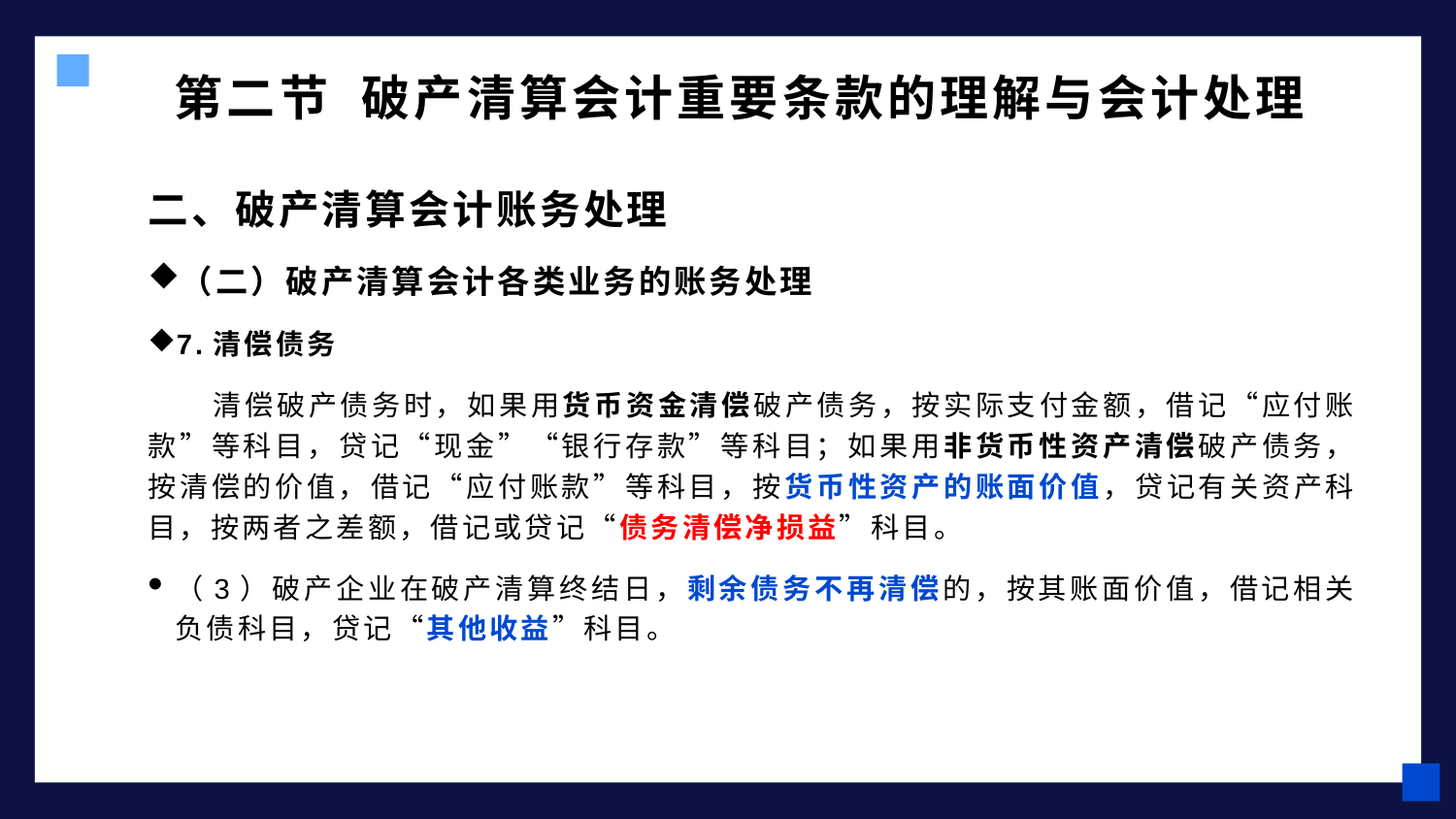

# 第二节  破产清算会计重要条款的理解与会计处理
二、破产清算会计账务处理
（二）破产清算会计各类业务的账务处理
7.清偿债务
      清偿破产债务时，如果用货币资金清偿破产债务，按实际支付金额，借记“应付账款”等科目，贷记“现金”“银行存款”等科目；如果用非货币性资产清偿破产债务，按清偿的价值，借记“应付账款”等科目，按货币性资产的账面价值，贷记有关资产科目，按两者之差额，借记或贷记“债务清偿净损益”科目。
（3）破产企业在破产清算终结日，剩余债务不再清偿的，按其账面价值，借记相关负债科目，贷记“其他收益”科目。